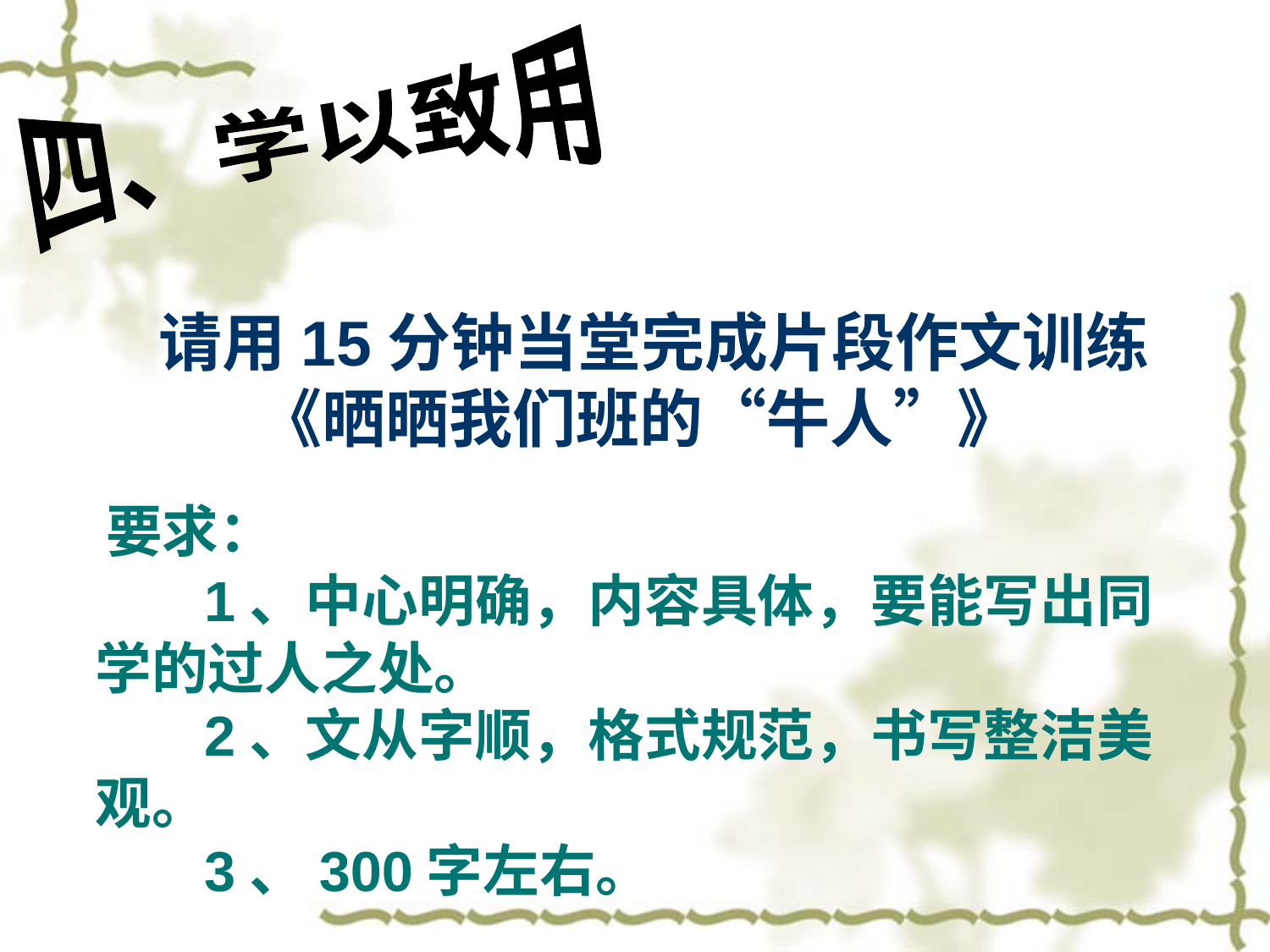

四、学以致用
   请用15分钟当堂完成片段作文训练
 《晒晒我们班的“牛人”》

   要求：
          1、中心明确，内容具体，要能写出同学的过人之处。
          2、文从字顺，格式规范，书写整洁美观。
          3、300字左右。